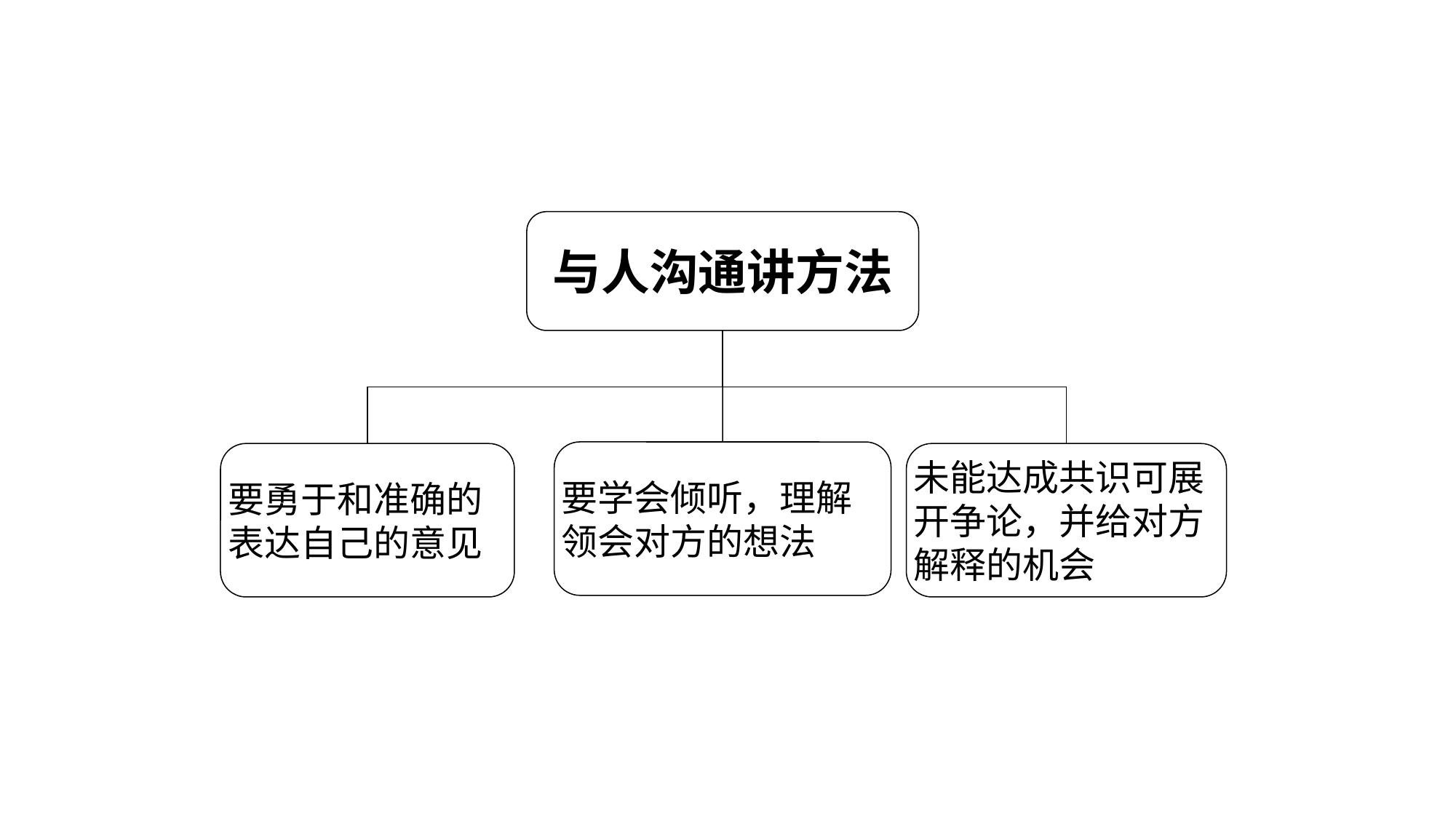

与人沟通讲方法
要学会倾听，理解
领会对方的想法
要勇于和准确的
表达自己的意见
未能达成共识可展
开争论，并给对方
解释的机会